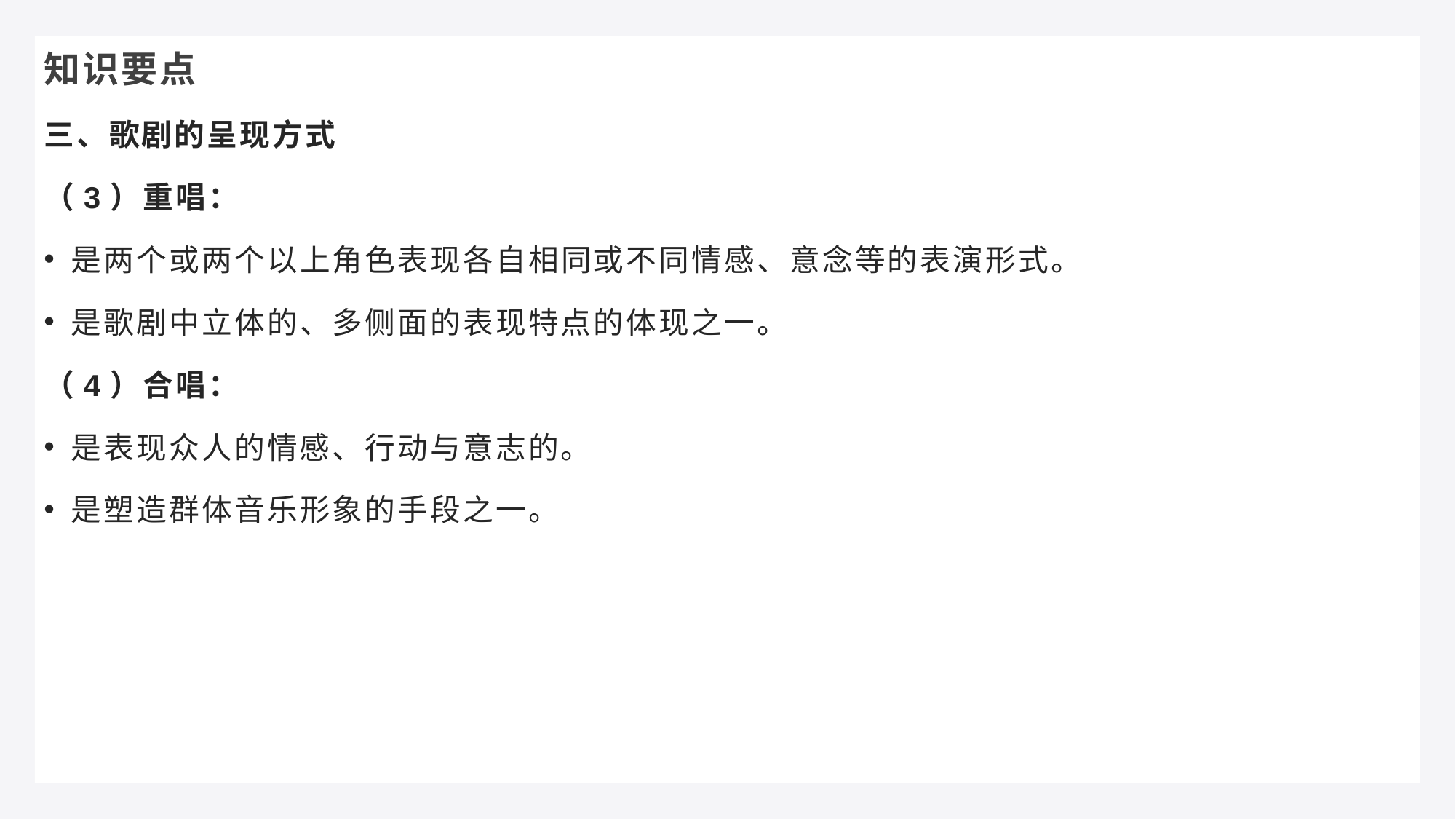

知识要点
三、歌剧的呈现方式
（3）重唱：
是两个或两个以上角色表现各自相同或不同情感、意念等的表演形式。
是歌剧中立体的、多侧面的表现特点的体现之一。
（4）合唱：
是表现众人的情感、行动与意志的。
是塑造群体音乐形象的手段之一。